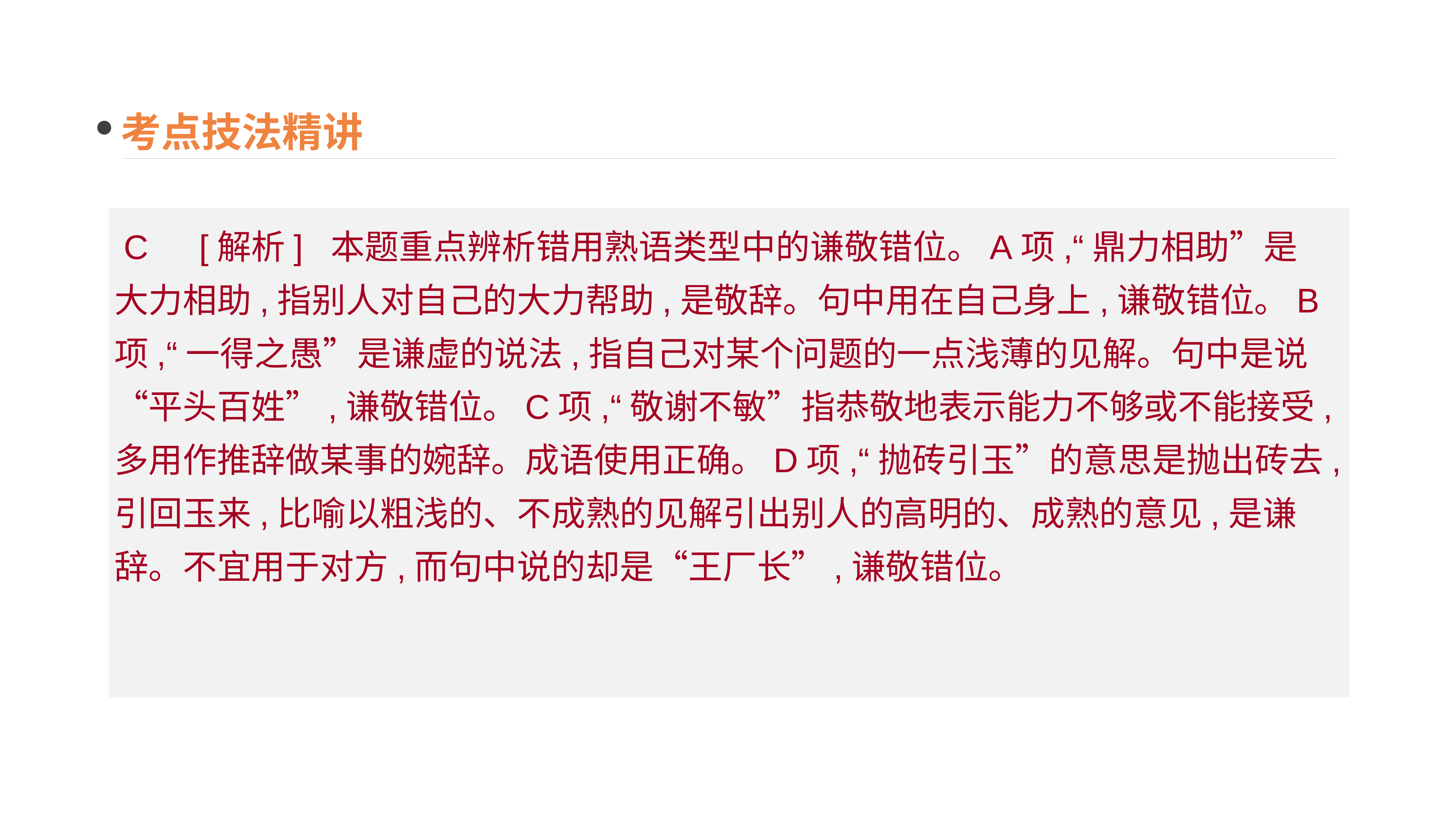

考点技法精讲

 C　[解析]  本题重点辨析错用熟语类型中的谦敬错位。A项,“鼎力相助”是大力相助,指别人对自己的大力帮助,是敬辞。句中用在自己身上,谦敬错位。B项,“一得之愚”是谦虚的说法,指自己对某个问题的一点浅薄的见解。句中是说“平头百姓”,谦敬错位。C项,“敬谢不敏”指恭敬地表示能力不够或不能接受,多用作推辞做某事的婉辞。成语使用正确。D项,“抛砖引玉”的意思是抛出砖去,引回玉来,比喻以粗浅的、不成熟的见解引出别人的高明的、成熟的意见,是谦辞。不宜用于对方,而句中说的却是“王厂长”,谦敬错位。